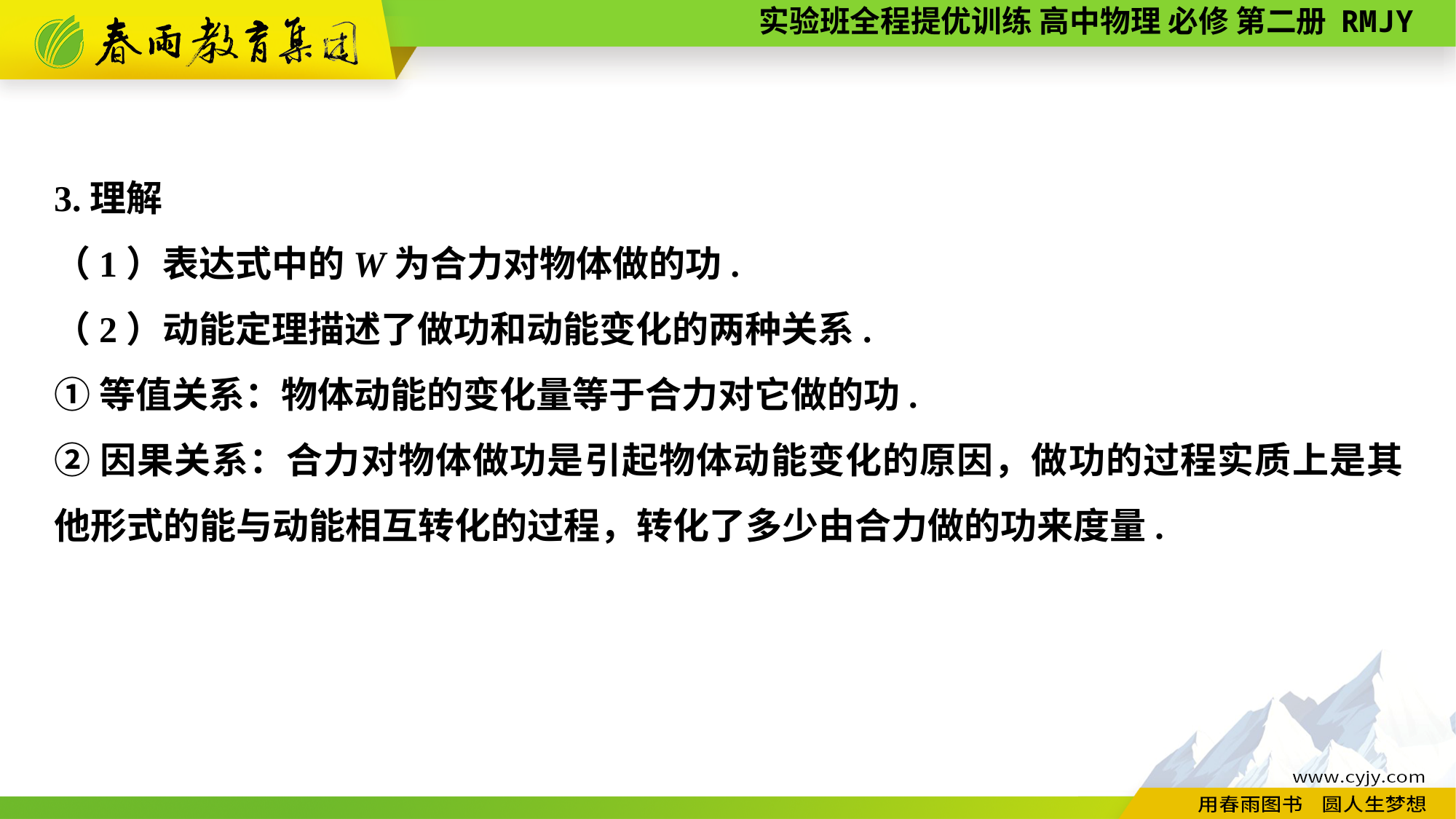

3.理解
（1）表达式中的W为合力对物体做的功.
（2）动能定理描述了做功和动能变化的两种关系.
①等值关系：物体动能的变化量等于合力对它做的功.
②因果关系：合力对物体做功是引起物体动能变化的原因，做功的过程实质上是其他形式的能与动能相互转化的过程，转化了多少由合力做的功来度量.